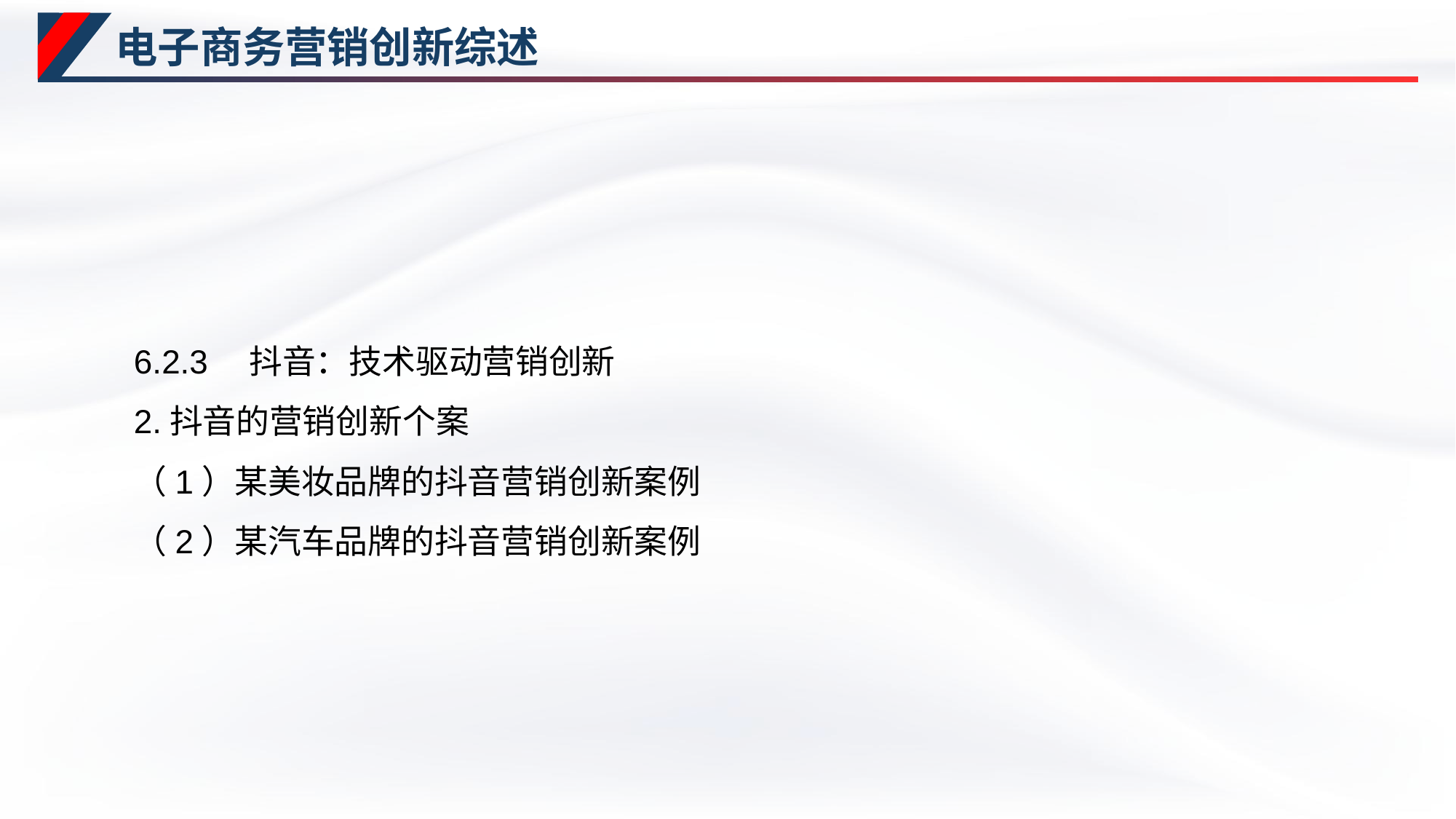

# 电子商务营销创新综述
6.2.3　抖音：技术驱动营销创新
2.抖音的营销创新个案
（1）某美妆品牌的抖音营销创新案例
（2）某汽车品牌的抖音营销创新案例